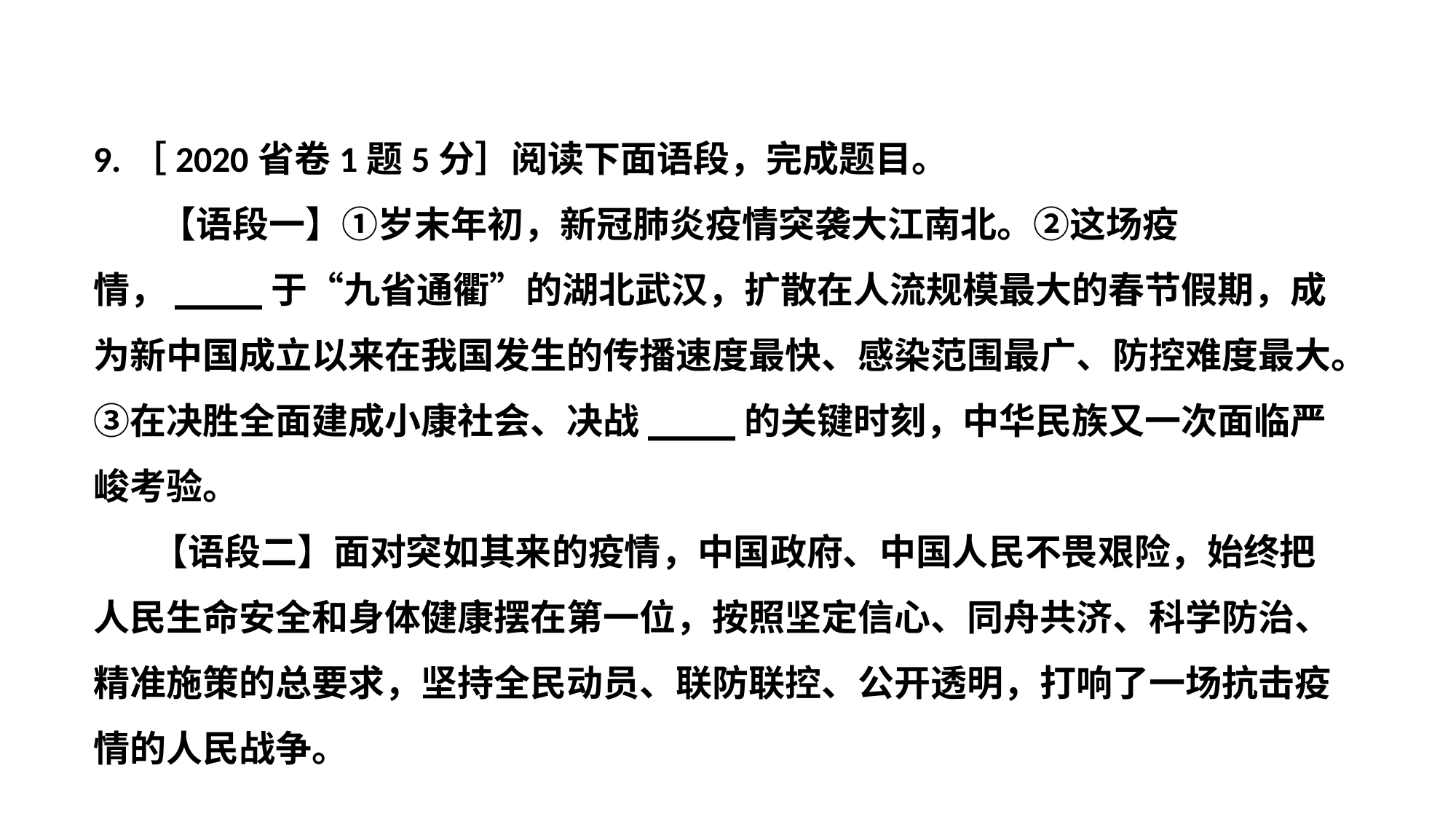

9.［2020省卷1题5分］阅读下面语段，完成题目。
       【语段一】①岁末年初，新冠肺炎疫情突袭大江南北。②这场疫情，____于“九省通衢”的湖北武汉，扩散在人流规模最大的春节假期，成为新中国成立以来在我国发生的传播速度最快、感染范围最广、防控难度最大。③在决胜全面建成小康社会、决战____的关键时刻，中华民族又一次面临严峻考验。
      【语段二】面对突如其来的疫情，中国政府、中国人民不畏艰险，始终把人民生命安全和身体健康摆在第一位，按照坚定信心、同舟共济、科学防治、精准施策的总要求，坚持全民动员、联防联控、公开透明，打响了一场抗击疫情的人民战争。